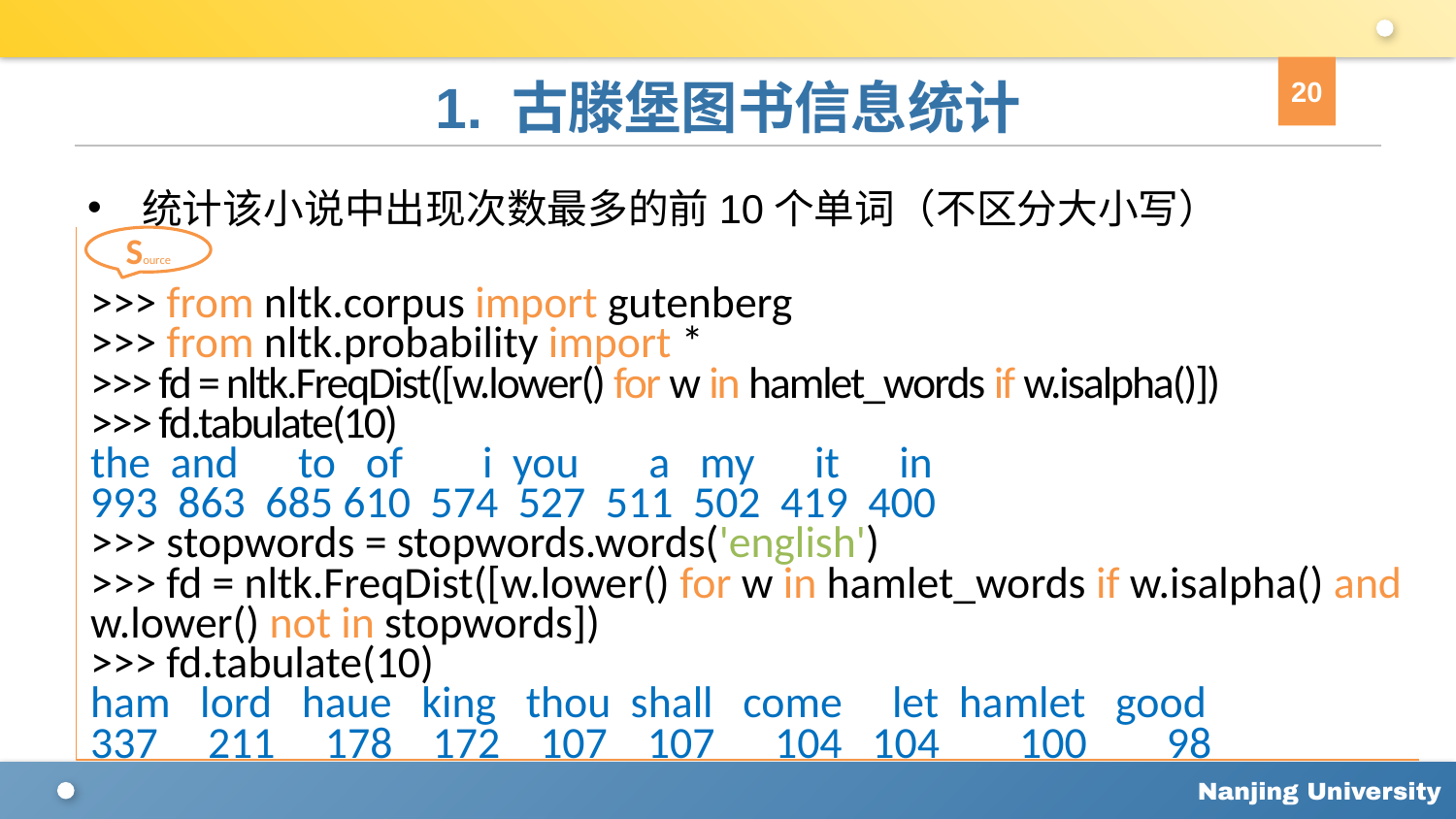

20
# 1. 古滕堡图书信息统计
统计该小说中出现次数最多的前10个单词（不区分大小写）

>>> from nltk.corpus import gutenberg
>>> from nltk.probability import *
>>> fd = nltk.FreqDist([w.lower() for w in hamlet_words if w.isalpha()])
>>> fd.tabulate(10)
the  and      to   of        i  you       a   my      it      in
993  863  685 610  574  527  511  502  419  400
>>> stopwords = stopwords.words('english')
>>> fd = nltk.FreqDist([w.lower() for w in hamlet_words if w.isalpha() and w.lower() not in stopwords])
>>> fd.tabulate(10)
ham   lord   haue   king   thou  shall   come     let  hamlet   good
337     211     178    172    107    107      104   104        100        98

Source